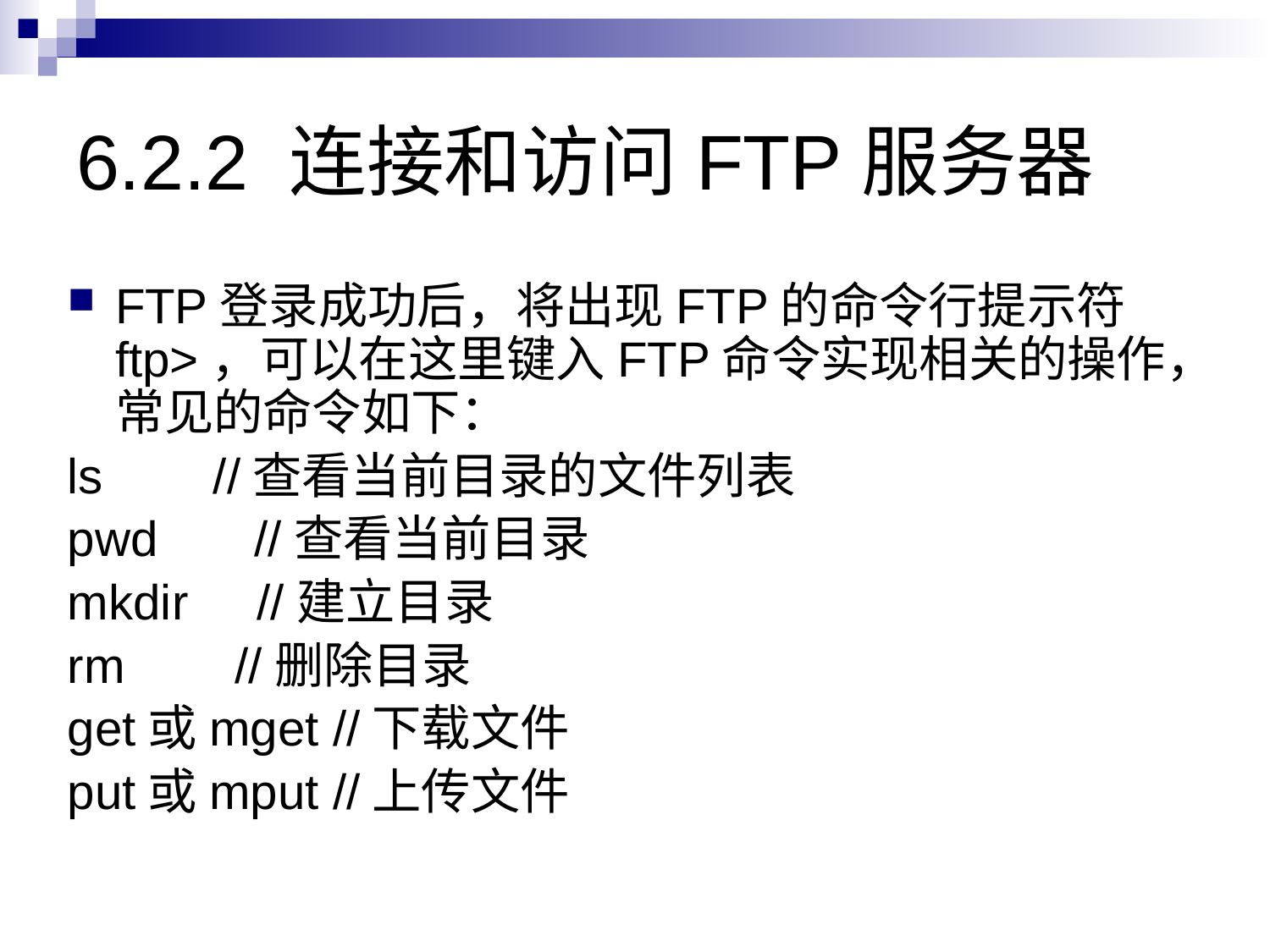

# 6.2.2 连接和访问FTP服务器
FTP登录成功后，将出现FTP的命令行提示符ftp>，可以在这里键入FTP命令实现相关的操作，常见的命令如下：
ls        //查看当前目录的文件列表
pwd       //查看当前目录
mkdir     //建立目录
rm        //删除目录
get或mget //下载文件
put或mput //上传文件